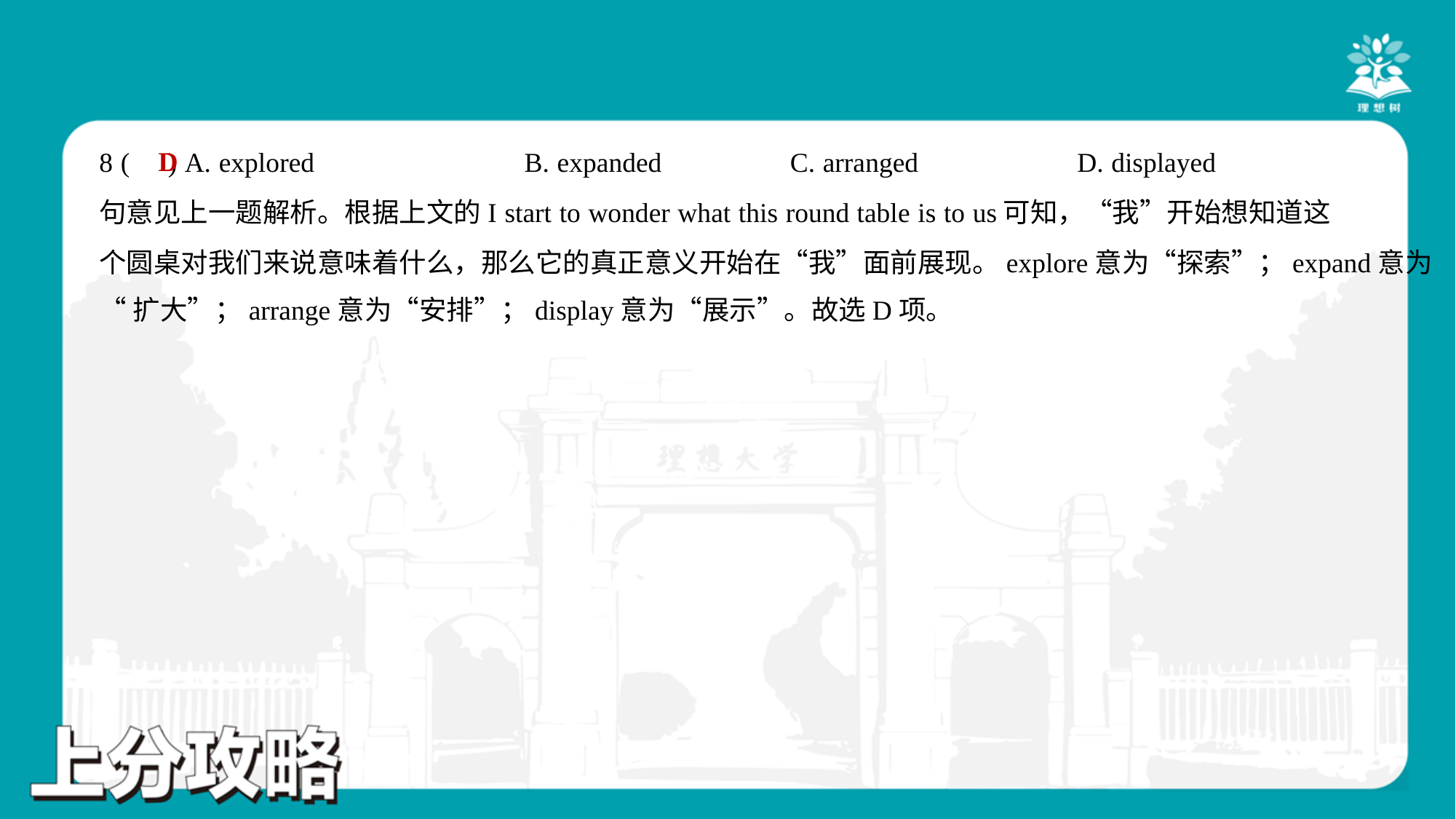

D
8 (     ) A. explored	B. expanded	C. arranged	D. displayed
句意见上一题解析。根据上文的I start to wonder what this round table is to us可知，“我”开始想知道这
个圆桌对我们来说意味着什么，那么它的真正意义开始在“我”面前展现。explore意为“探索”；expand意为
“扩大”；arrange意为“安排”；display意为“展示”。故选D项。